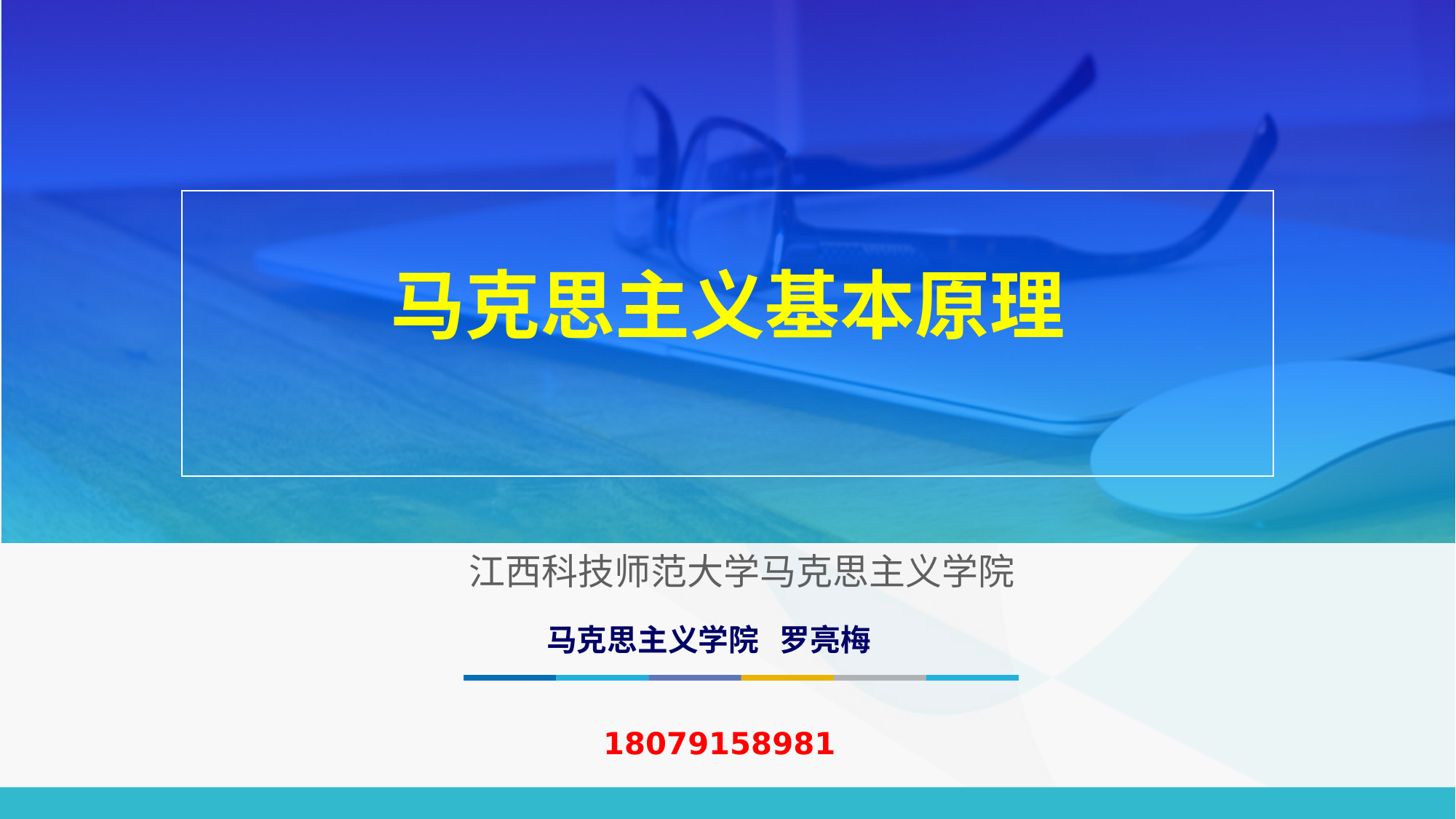

# 马克思主义基本原理
江西科技师范大学马克思主义学院
马克思主义学院   罗亮梅
18079158981